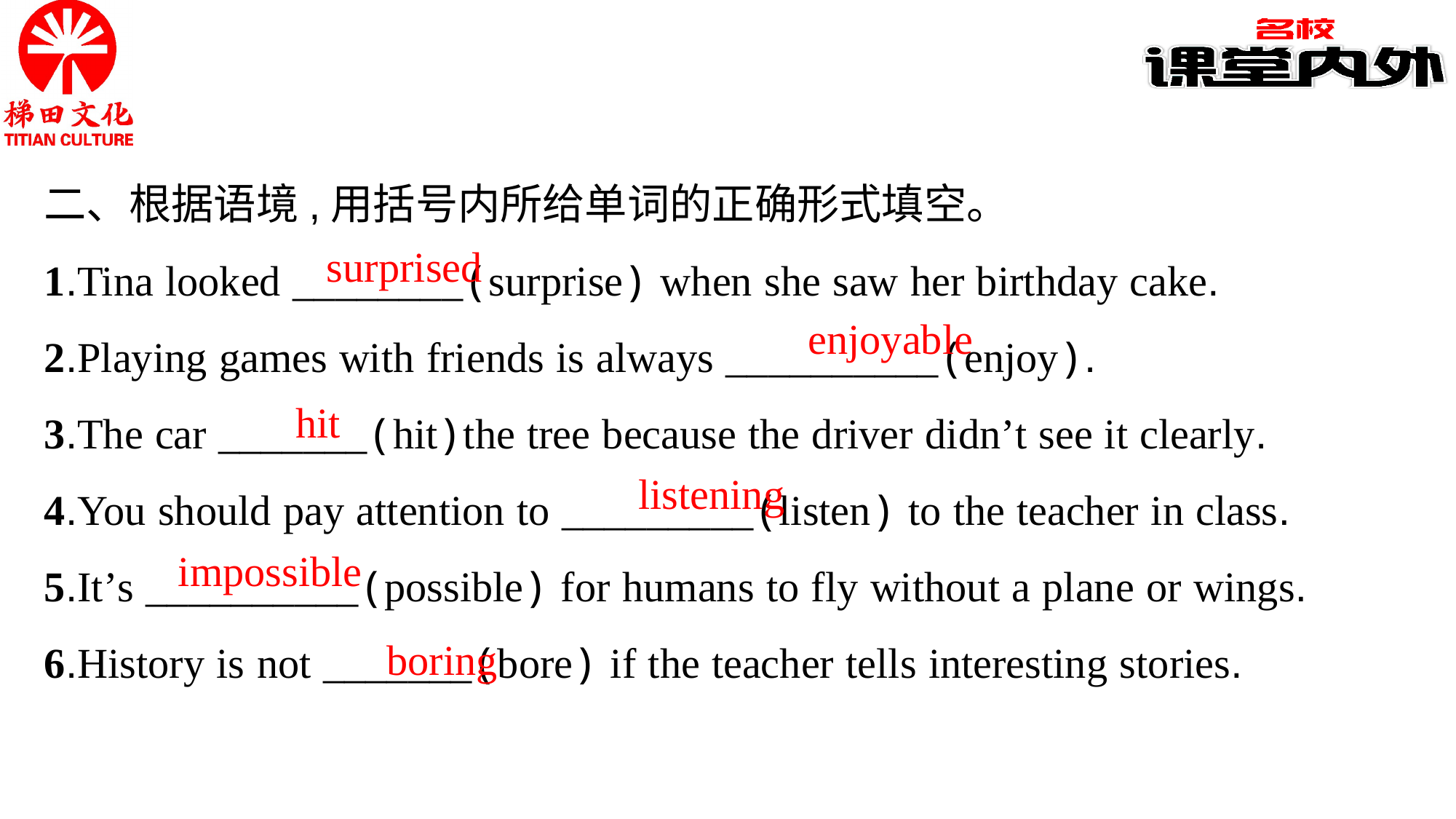

二、根据语境,用括号内所给单词的正确形式填空。
1.Tina looked ________(surprise) when she saw her birthday cake.
2.Playing games with friends is always __________(enjoy).
3.The car _______(hit)the tree because the driver didn’t see it clearly.
4.You should pay attention to _________(listen) to the teacher in class.
5.It’s __________(possible) for humans to fly without a plane or wings.
6.History is not _______(bore) if the teacher tells interesting stories.
surprised
enjoyable
hit
listening
impossible
boring